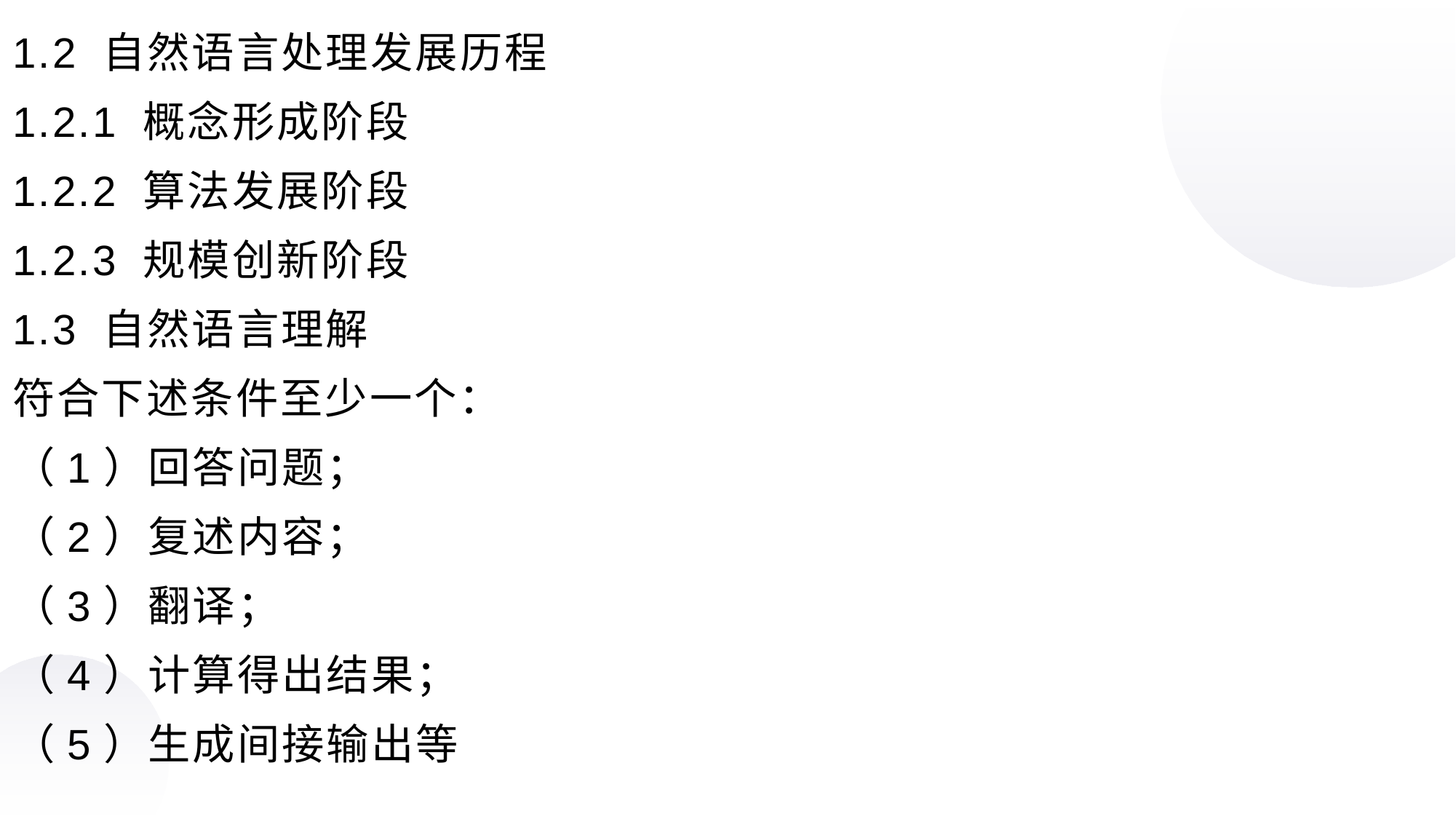

1.2 自然语言处理发展历程
1.2.1 概念形成阶段
1.2.2 算法发展阶段
1.2.3 规模创新阶段
1.3 自然语言理解
符合下述条件至少一个：
（1）回答问题；
（2）复述内容；
（3）翻译；
（4）计算得出结果；
（5）生成间接输出等

6